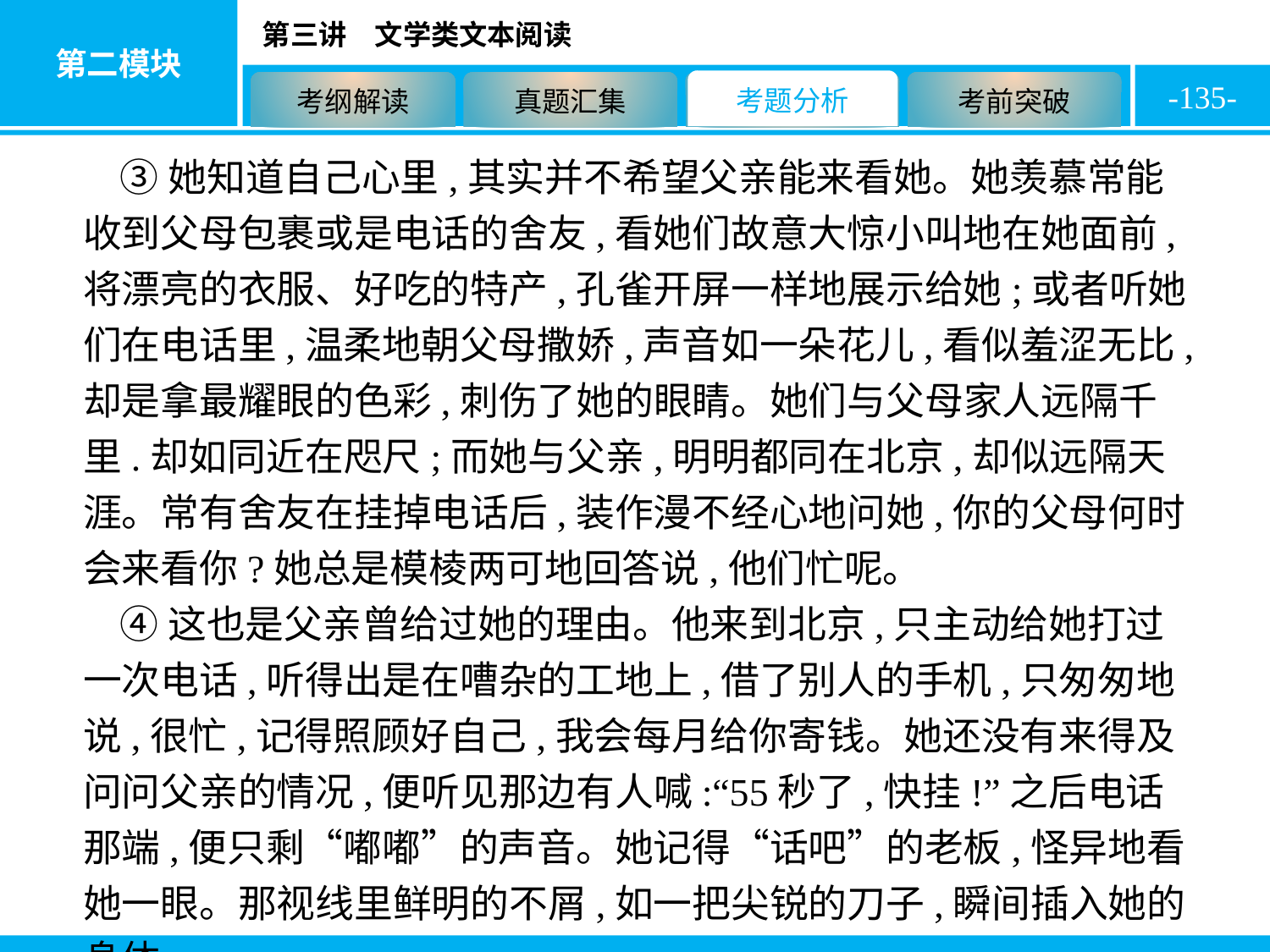

-135-
③她知道自己心里,其实并不希望父亲能来看她。她羡慕常能收到父母包裹或是电话的舍友,看她们故意大惊小叫地在她面前,将漂亮的衣服、好吃的特产,孔雀开屏一样地展示给她;或者听她们在电话里,温柔地朝父母撒娇,声音如一朵花儿,看似羞涩无比,却是拿最耀眼的色彩,刺伤了她的眼睛。她们与父母家人远隔千里.却如同近在咫尺;而她与父亲,明明都同在北京,却似远隔天涯。常有舍友在挂掉电话后,装作漫不经心地问她,你的父母何时会来看你?她总是模棱两可地回答说,他们忙呢。
④这也是父亲曾给过她的理由。他来到北京,只主动给她打过一次电话,听得出是在嘈杂的工地上,借了别人的手机,只匆匆地说,很忙,记得照顾好自己,我会每月给你寄钱。她还没有来得及问问父亲的情况,便听见那边有人喊:“55秒了,快挂!”之后电话那端,便只剩“嘟嘟”的声音。她记得“话吧”的老板,怪异地看她一眼。那视线里鲜明的不屑,如一把尖锐的刀子,瞬间插入她的身体。